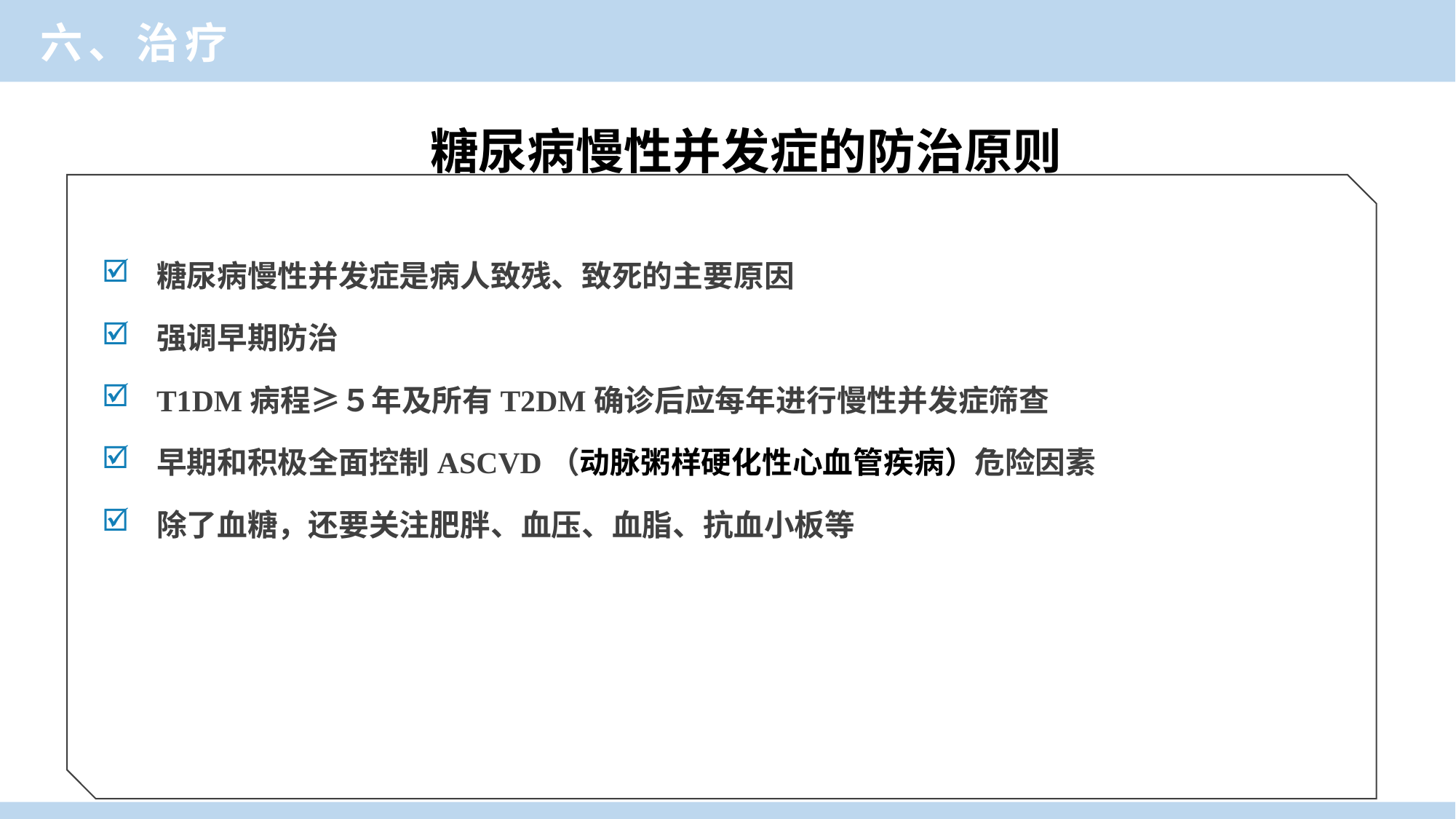

六、治疗
糖尿病慢性并发症的防治原则

糖尿病慢性并发症是病人致残、致死的主要原因
强调早期防治
T1DM病程≥５年及所有T2DM确诊后应每年进行慢性并发症筛查
早期和积极全面控制ASCVD（动脉粥样硬化性心血管疾病）危险因素
除了血糖，还要关注肥胖、血压、血脂、抗血小板等